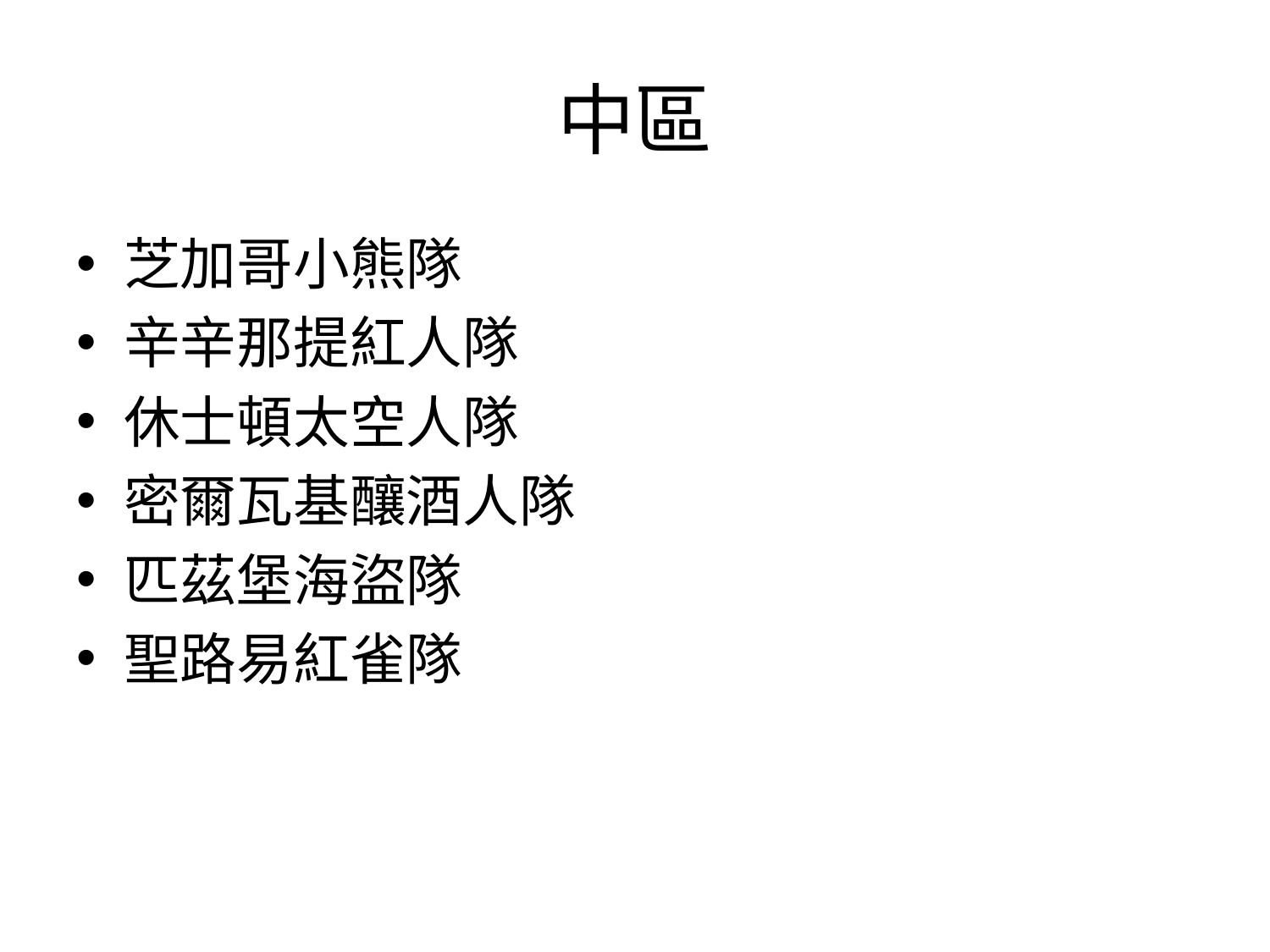

# 中區
芝加哥小熊隊
辛辛那提紅人隊
休士頓太空人隊
密爾瓦基釀酒人隊
匹茲堡海盜隊
聖路易紅雀隊